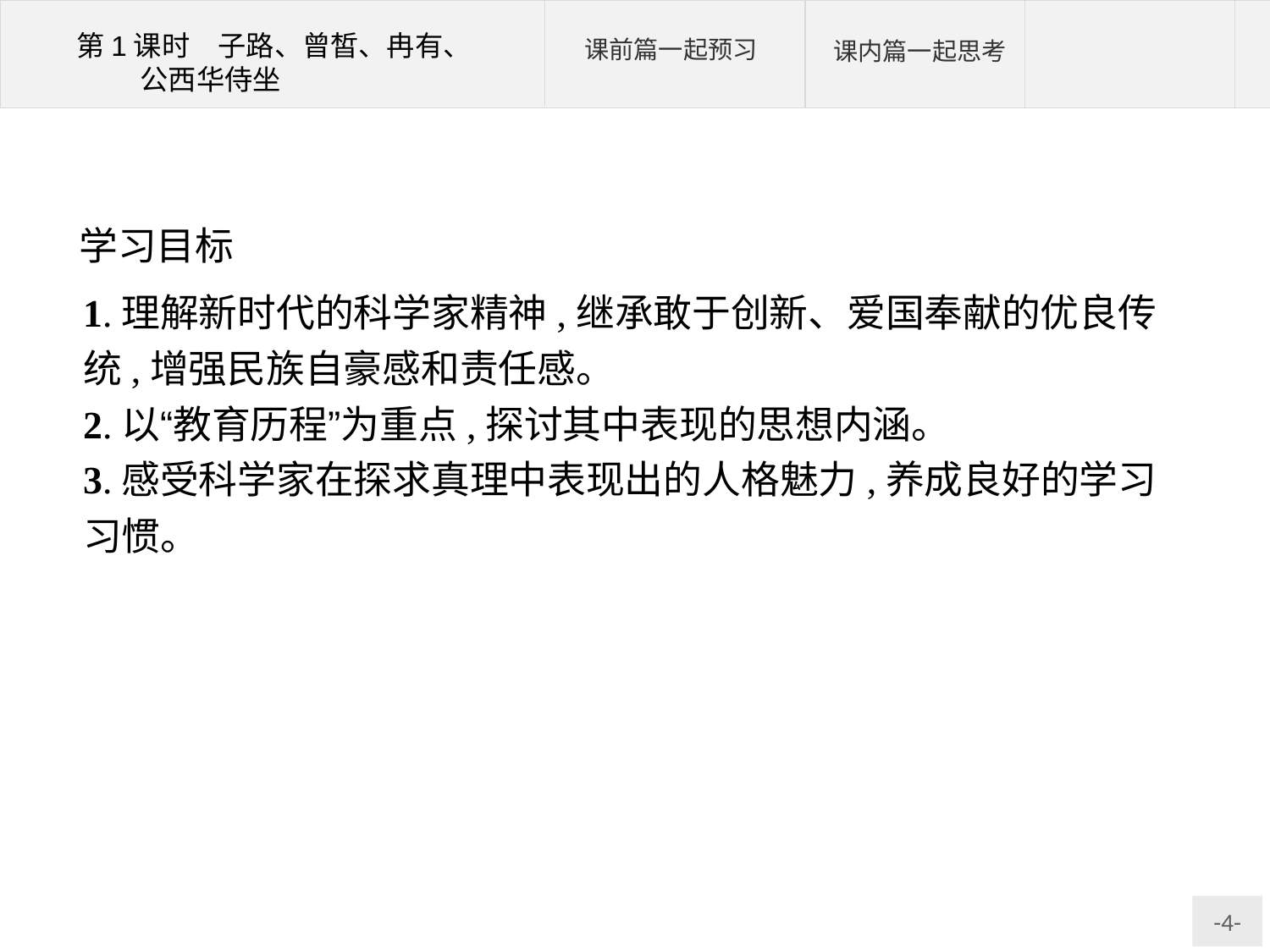

学习目标
1.理解新时代的科学家精神,继承敢于创新、爱国奉献的优良传统,增强民族自豪感和责任感。
2.以“教育历程”为重点,探讨其中表现的思想内涵。
3.感受科学家在探求真理中表现出的人格魅力,养成良好的学习习惯。